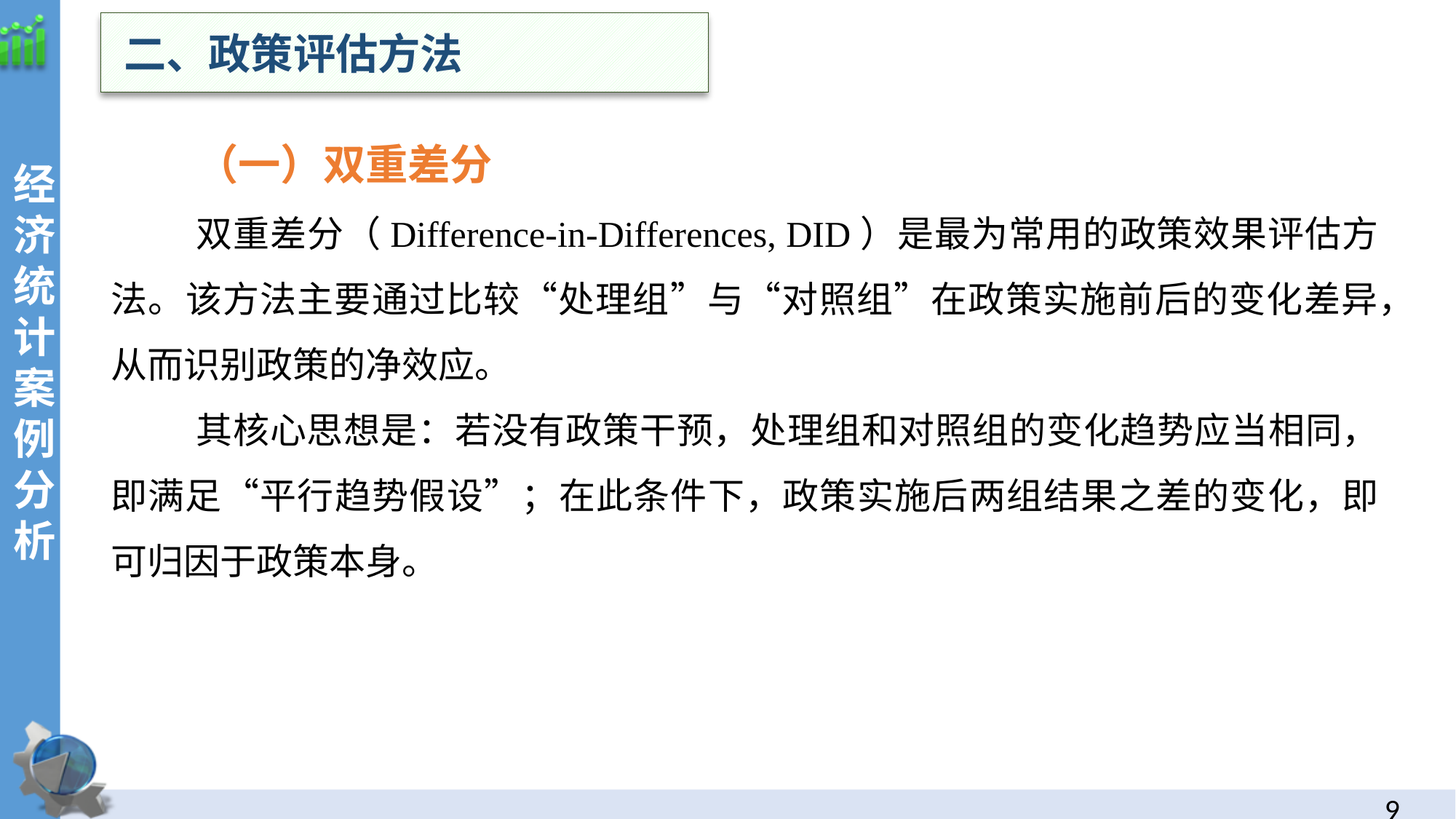

二、政策评估方法
（一）双重差分
双重差分（Difference-in-Differences, DID）是最为常用的政策效果评估方法。该方法主要通过比较“处理组”与“对照组”在政策实施前后的变化差异，从而识别政策的净效应。
其核心思想是：若没有政策干预，处理组和对照组的变化趋势应当相同，即满足“平行趋势假设”；在此条件下，政策实施后两组结果之差的变化，即可归因于政策本身。
经
济统计案例分析

9